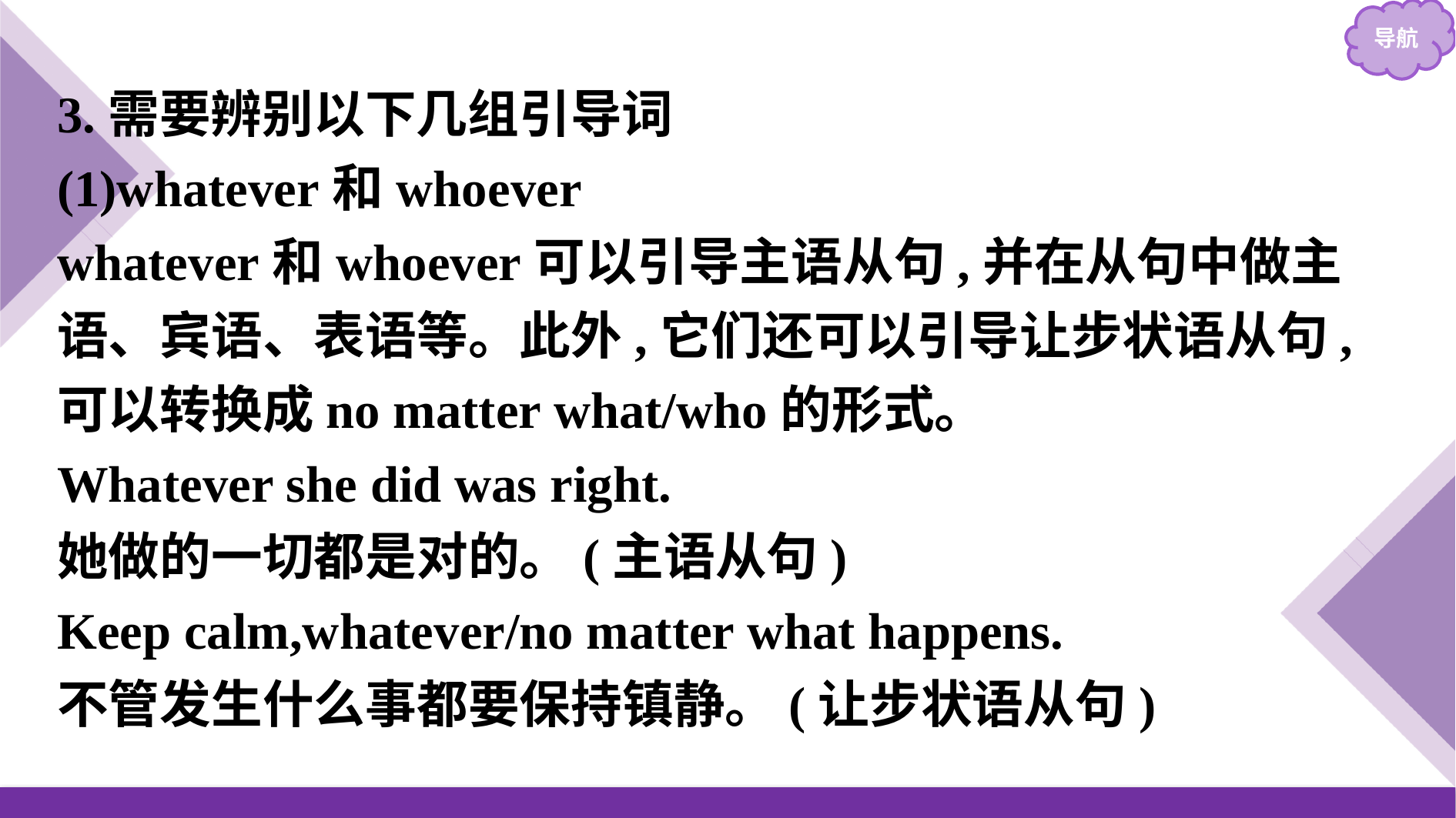

3.需要辨别以下几组引导词
(1)whatever和whoever
whatever和whoever可以引导主语从句,并在从句中做主语、宾语、表语等。此外,它们还可以引导让步状语从句,可以转换成no matter what/who的形式。
Whatever she did was right.
她做的一切都是对的。(主语从句)
Keep calm,whatever/no matter what happens.
不管发生什么事都要保持镇静。(让步状语从句)